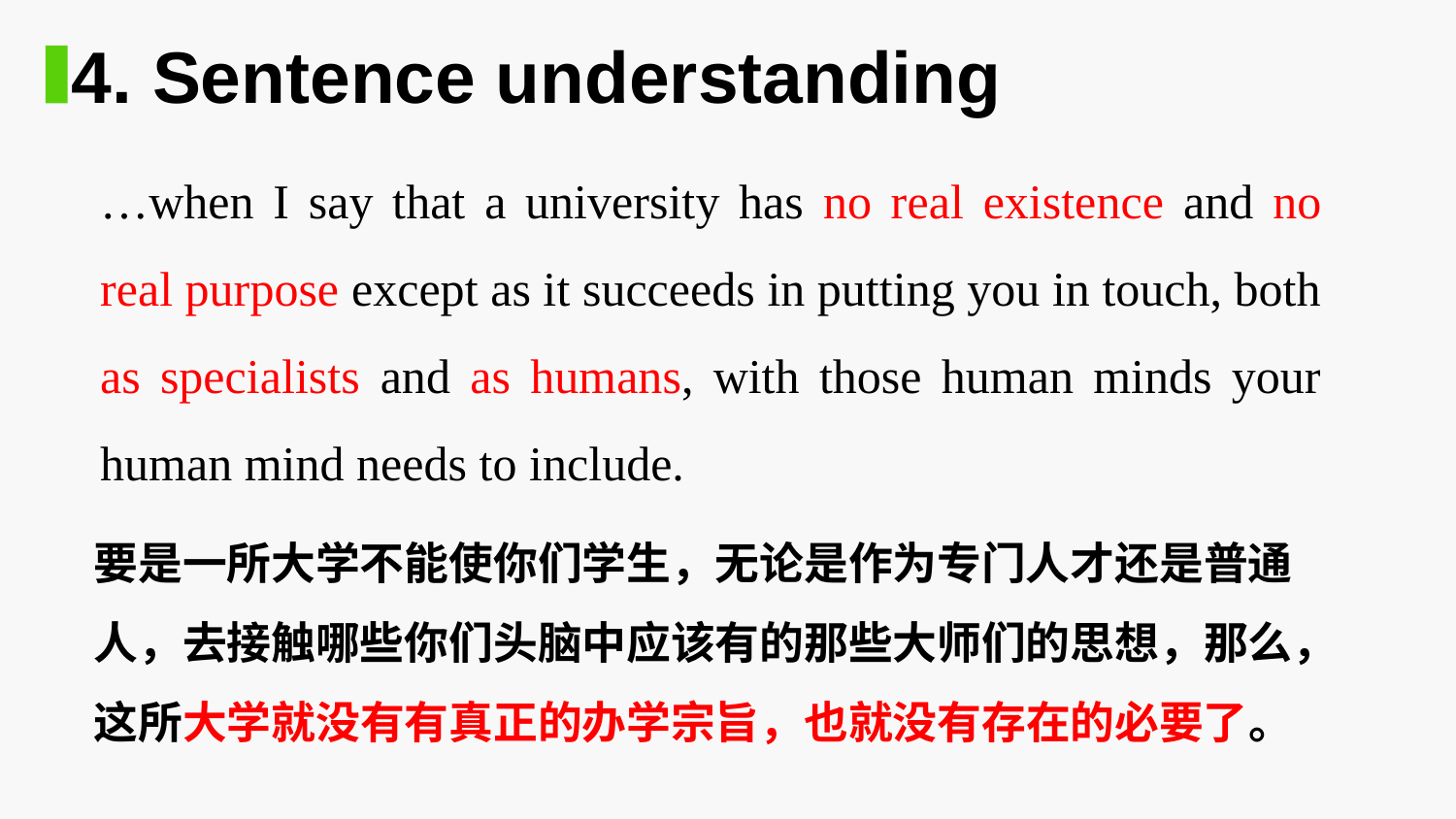

4. Sentence understanding

…when I say that a university has no real existence and no real purpose except as it succeeds in putting you in touch, both as specialists and as humans, with those human minds your human mind needs to include.
要是一所大学不能使你们学生，无论是作为专门人才还是普通人，去接触哪些你们头脑中应该有的那些大师们的思想，那么，这所大学就没有有真正的办学宗旨，也就没有存在的必要了。